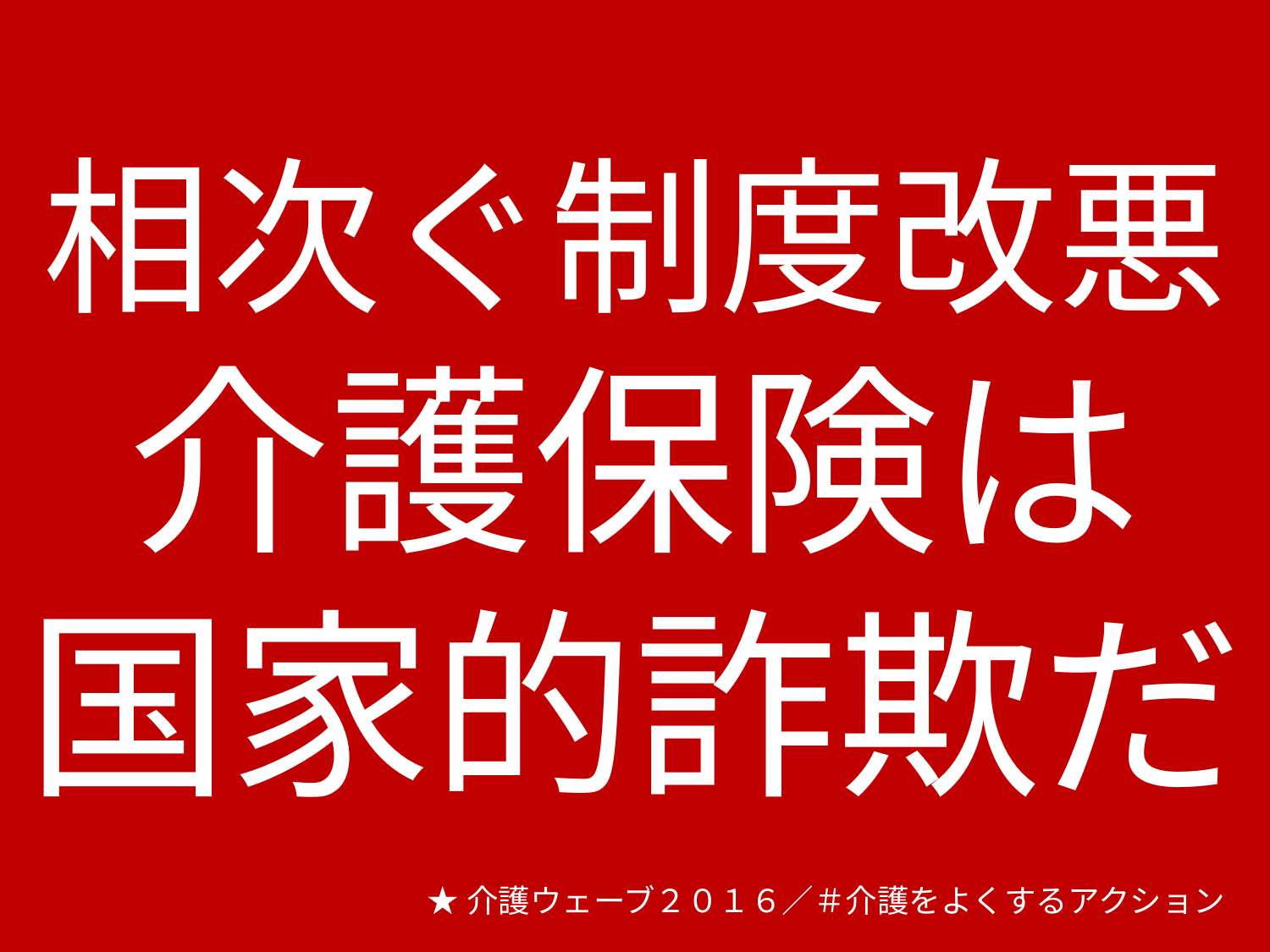

# 相次ぐ制度改悪 介護保険は 国家的詐欺だ
★介護ウェーブ２０１６／＃介護をよくするアクション